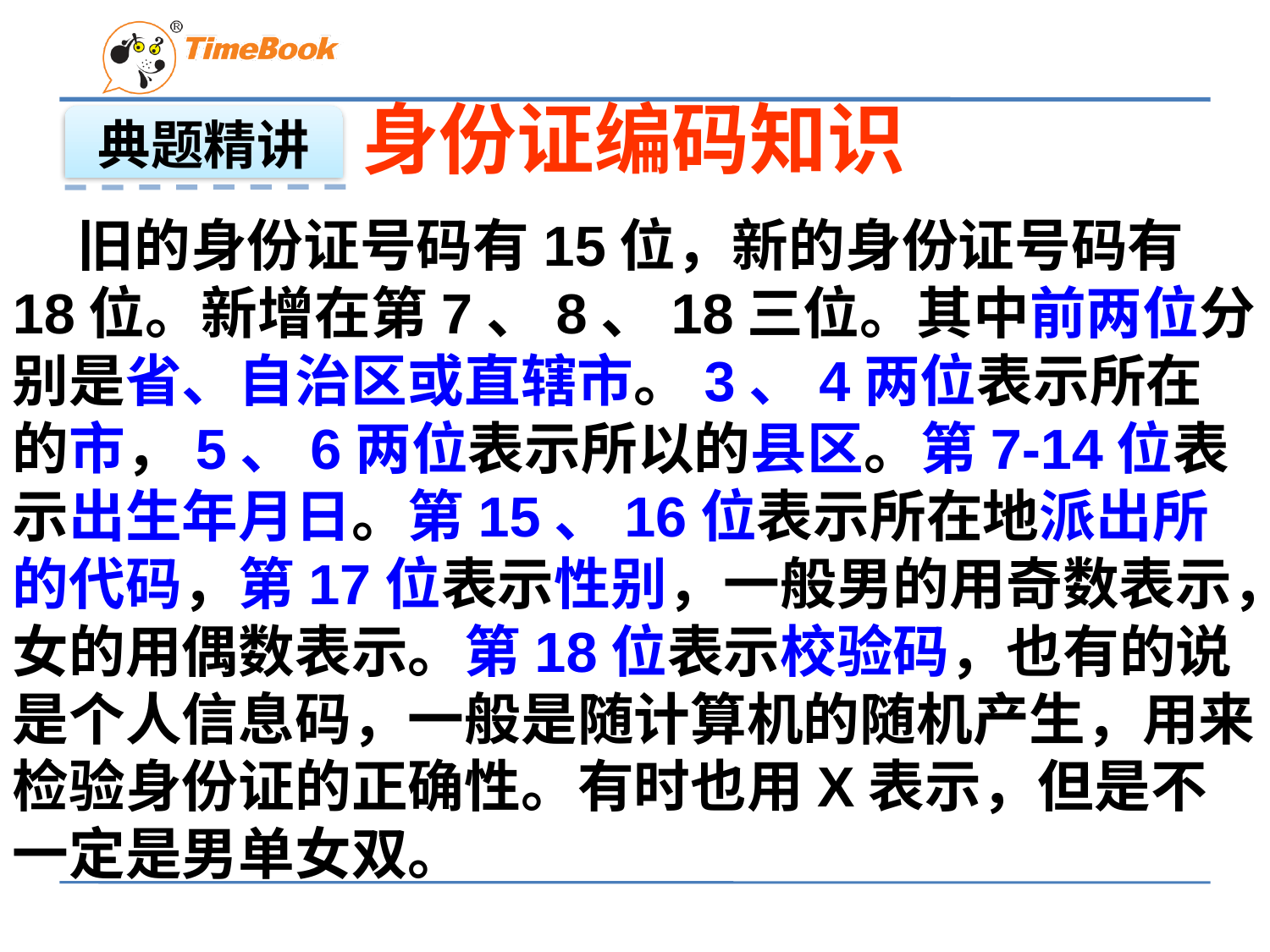

身份证编码知识
典题精讲
    旧的身份证号码有15位，新的身份证号码有18位。新增在第7、8、18三位。其中前两位分别是省、自治区或直辖市。3、4两位表示所在的市，5、6两位表示所以的县区。第7-14位表示出生年月日。第15、16位表示所在地派出所的代码，第17位表示性别，一般男的用奇数表示，女的用偶数表示。第18位表示校验码，也有的说是个人信息码，一般是随计算机的随机产生，用来检验身份证的正确性。有时也用X表示，但是不一定是男单女双。